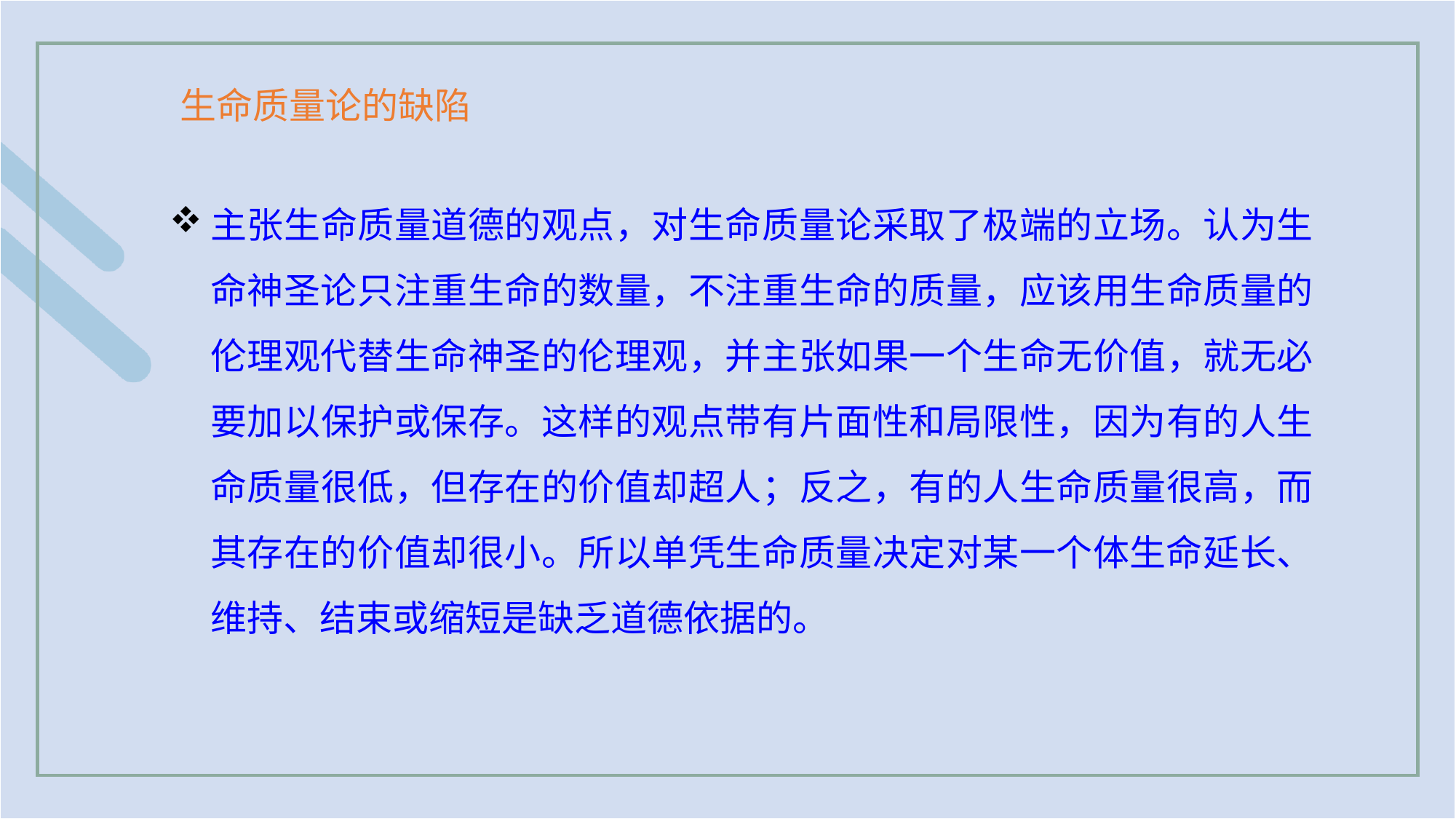

生命质量论的缺陷
主张生命质量道德的观点，对生命质量论采取了极端的立场。认为生命神圣论只注重生命的数量，不注重生命的质量，应该用生命质量的伦理观代替生命神圣的伦理观，并主张如果一个生命无价值，就无必要加以保护或保存。这样的观点带有片面性和局限性，因为有的人生命质量很低，但存在的价值却超人；反之，有的人生命质量很高，而其存在的价值却很小。所以单凭生命质量决定对某一个体生命延长、维持、结束或缩短是缺乏道德依据的。